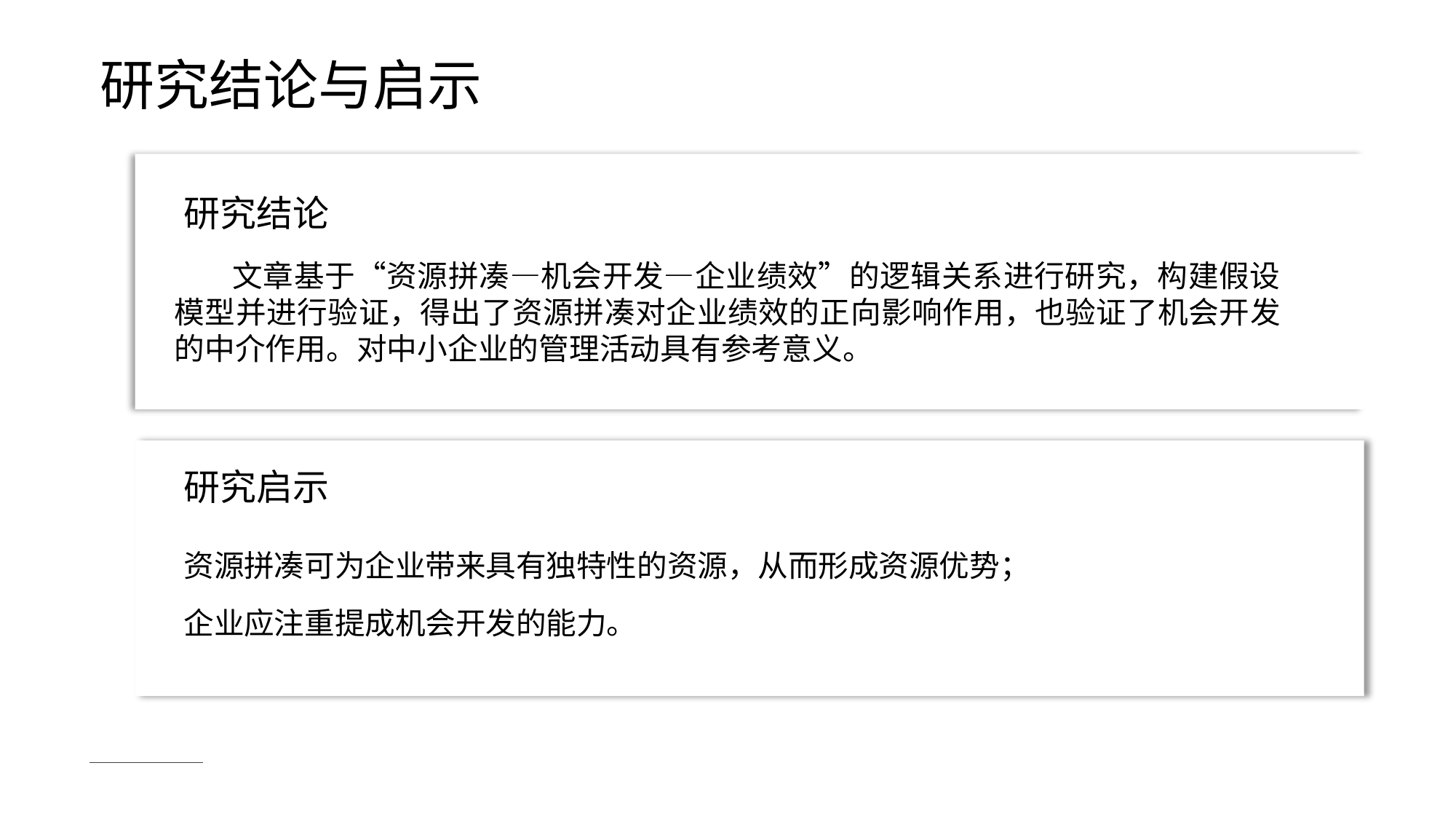

研究结论与启示

研究结论
       文章基于“资源拼凑—机会开发—企业绩效”的逻辑关系进行研究，构建假设模型并进行验证，得出了资源拼凑对企业绩效的正向影响作用，也验证了机会开发的中介作用。对中小企业的管理活动具有参考意义。

研究启示
资源拼凑可为企业带来具有独特性的资源，从而形成资源优势；
企业应注重提成机会开发的能力。